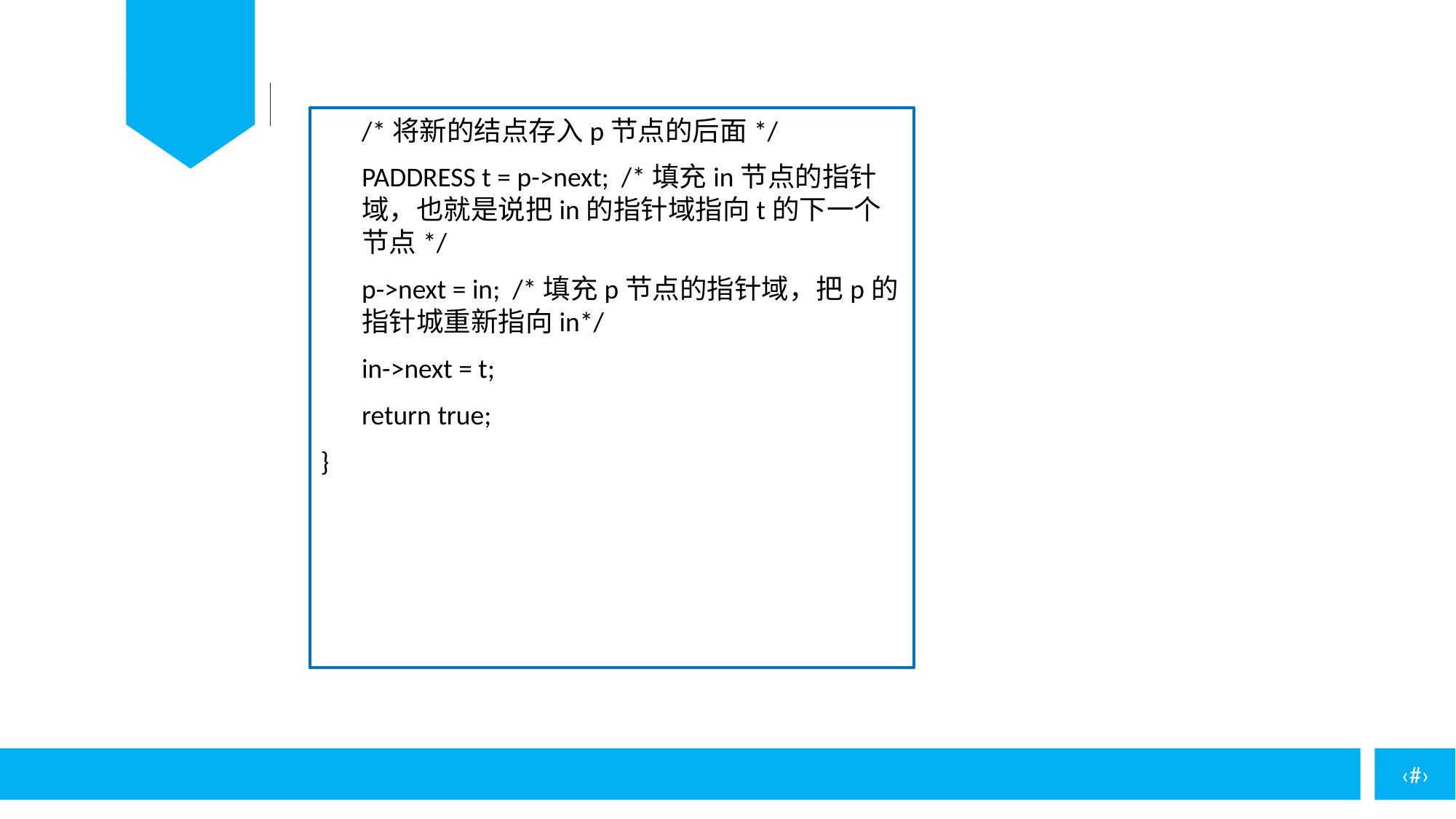

/*将新的结点存入p节点的后面*/
	PADDRESS t = p->next;  /*填充in节点的指针域，也就是说把in的指针域指向t的下一个节点*/
	p->next = in;  /*填充p节点的指针域，把p的指针城重新指向in*/
	in->next = t;
	return true;
}